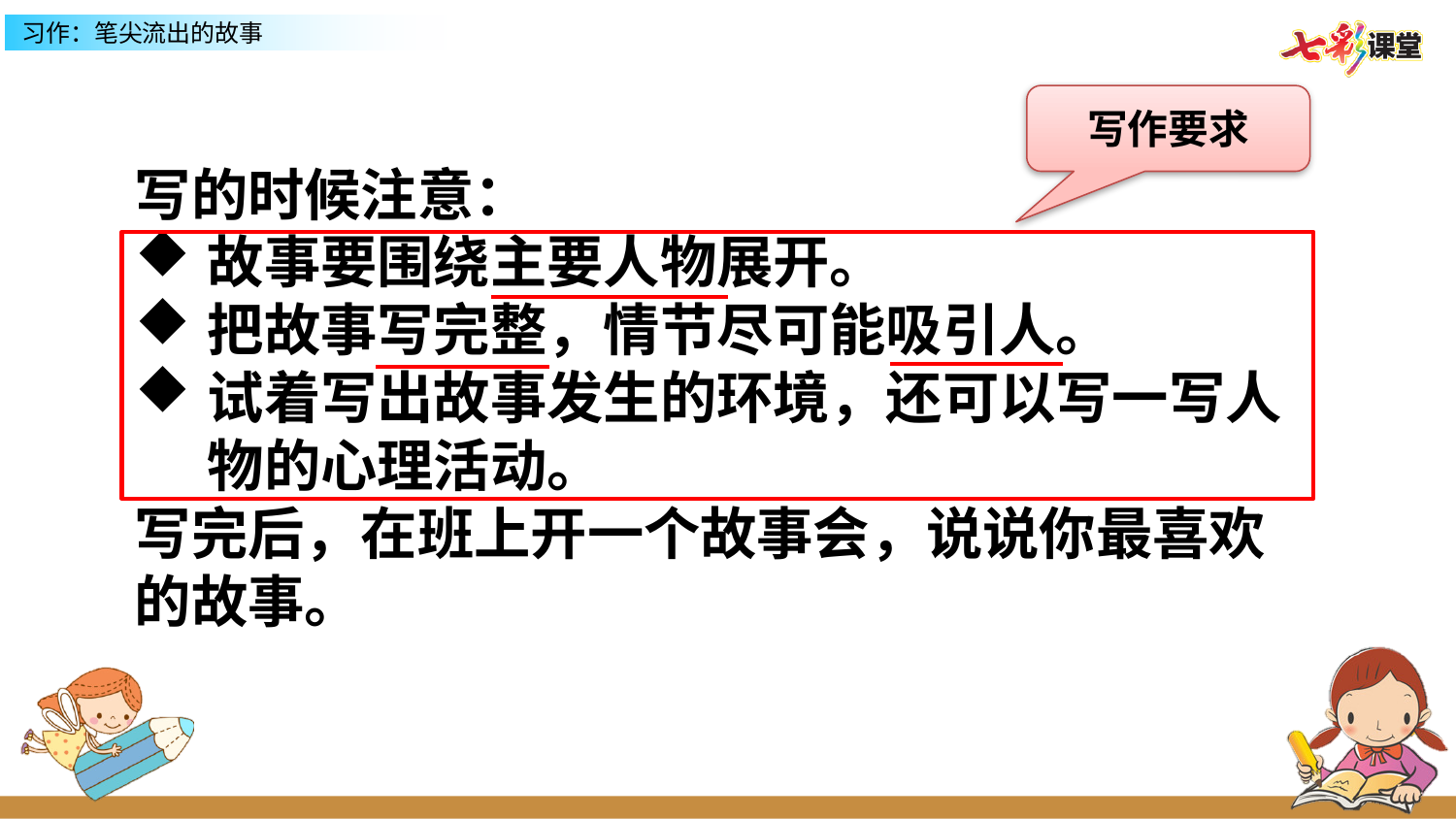

写作要求
写的时候注意：
故事要围绕主要人物展开。
把故事写完整，情节尽可能吸引人。
试着写出故事发生的环境，还可以写一写人物的心理活动。
写完后，在班上开一个故事会，说说你最喜欢的故事。